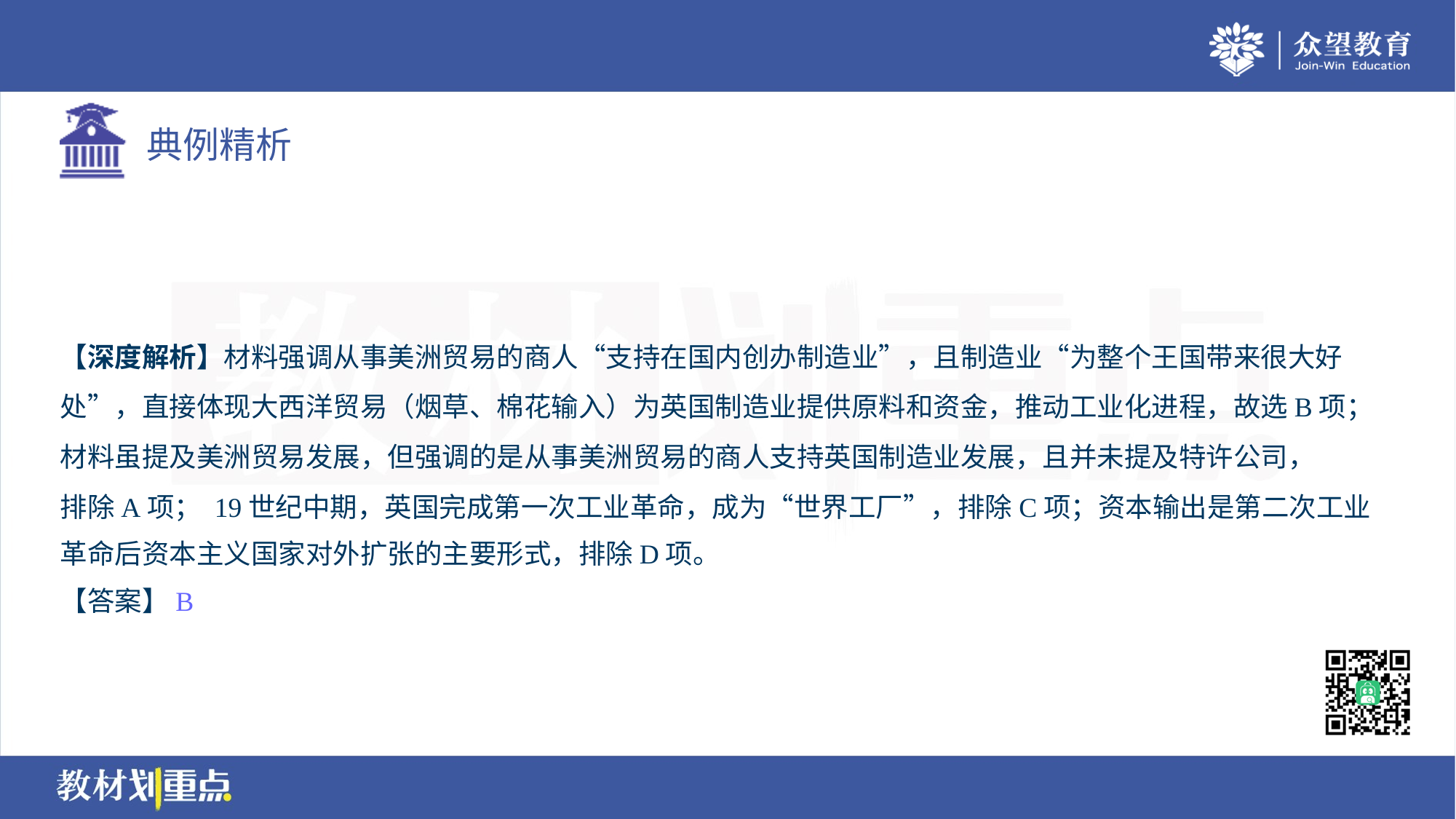

【深度解析】材料强调从事美洲贸易的商人“支持在国内创办制造业”，且制造业“为整个王国带来很大好
处”，直接体现大西洋贸易（烟草、棉花输入）为英国制造业提供原料和资金，推动工业化进程，故选B项；
材料虽提及美洲贸易发展，但强调的是从事美洲贸易的商人支持英国制造业发展，且并未提及特许公司，
排除A项； 19世纪中期，英国完成第一次工业革命，成为“世界工厂”，排除C项；资本输出是第二次工业
革命后资本主义国家对外扩张的主要形式，排除D项。
【答案】B